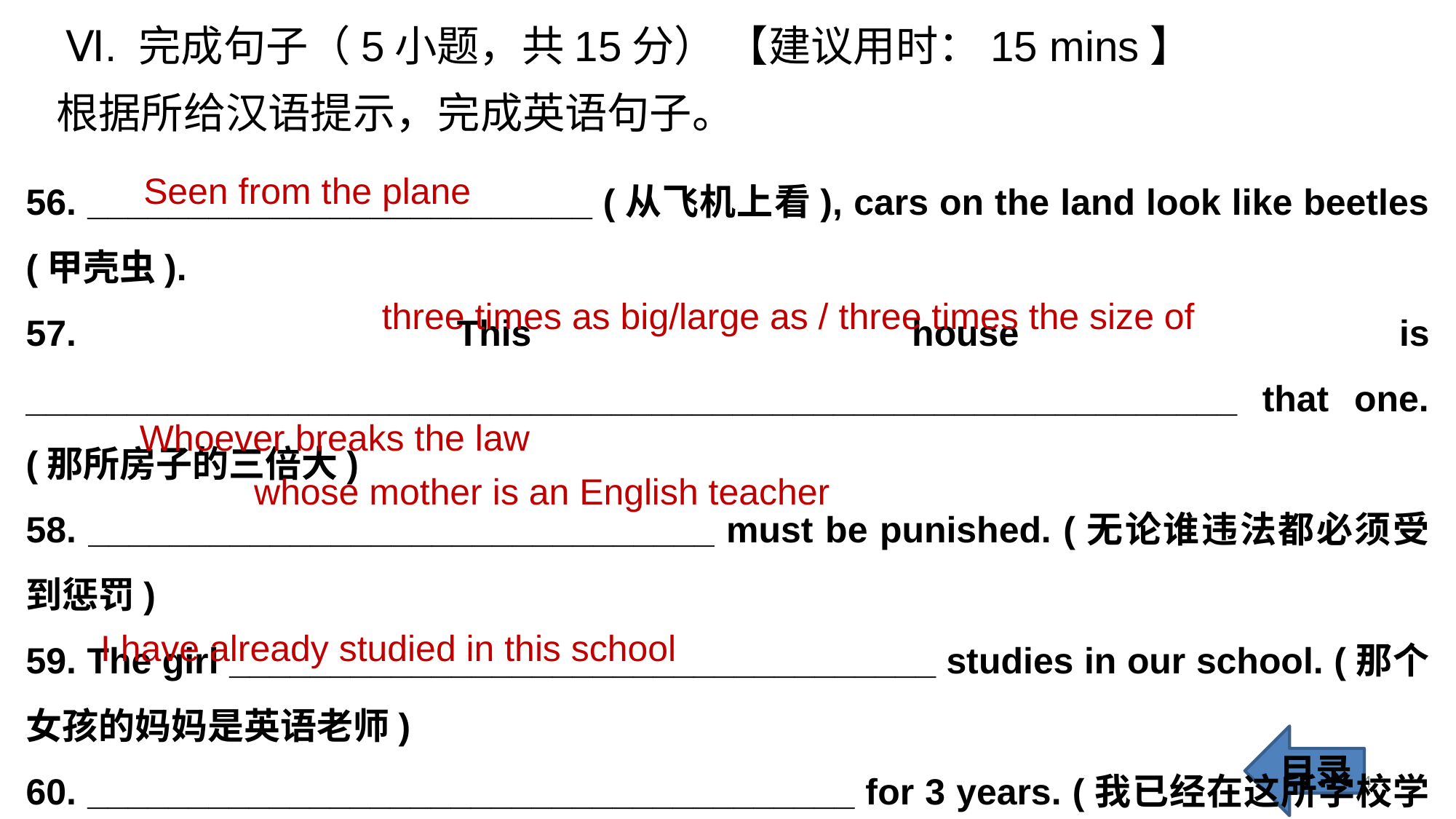

Ⅵ. 完成句子（5小题，共15分） 【建议用时：15 mins】
根据所给汉语提示，完成英语句子。
56. _________________________ (从飞机上看), cars on the land look like beetles (甲壳虫).
57. This house is ____________________________________________________________ that one. (那所房子的三倍大)
58. _______________________________ must be punished. (无论谁违法都必须受到惩罚)
59. The girl ___________________________________ studies in our school. (那个女孩的妈妈是英语老师)
60. ______________________________________ for 3 years. (我已经在这所学校学习3年了)
 Seen from the plane
   three times as big/large as / three times the size of
Whoever breaks the law
    whose mother is an English teacher
 I have already studied in this school
目录
54